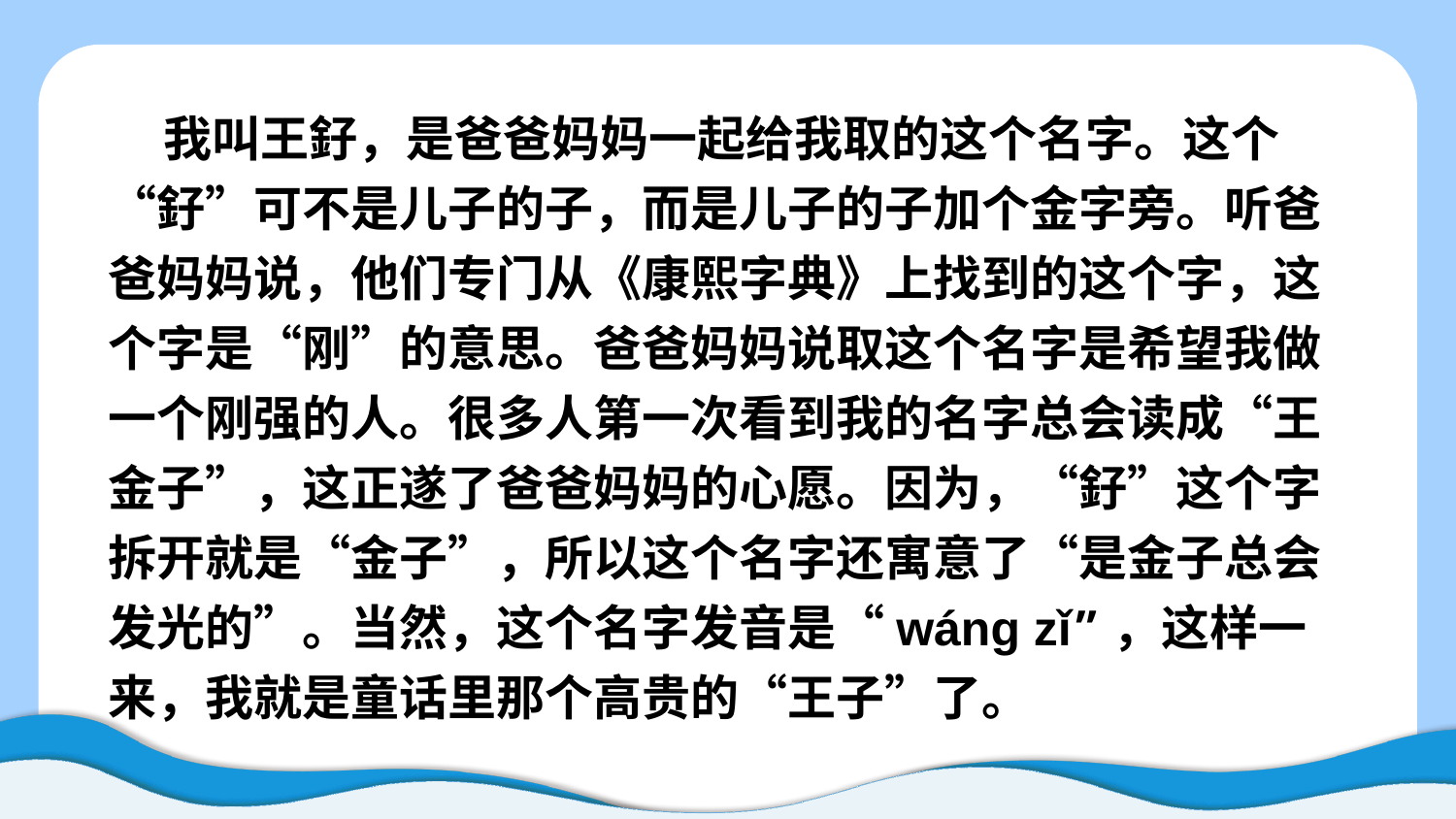

我叫王釨，是爸爸妈妈一起给我取的这个名字。这个“釨”可不是儿子的子，而是儿子的子加个金字旁。听爸爸妈妈说，他们专门从《康熙字典》上找到的这个字，这个字是“刚”的意思。爸爸妈妈说取这个名字是希望我做一个刚强的人。很多人第一次看到我的名字总会读成“王金子”，这正遂了爸爸妈妈的心愿。因为，“釨”这个字拆开就是“金子”，所以这个名字还寓意了“是金子总会发光的”。当然，这个名字发音是“wánɡ zǐ”，这样一来，我就是童话里那个高贵的“王子”了。